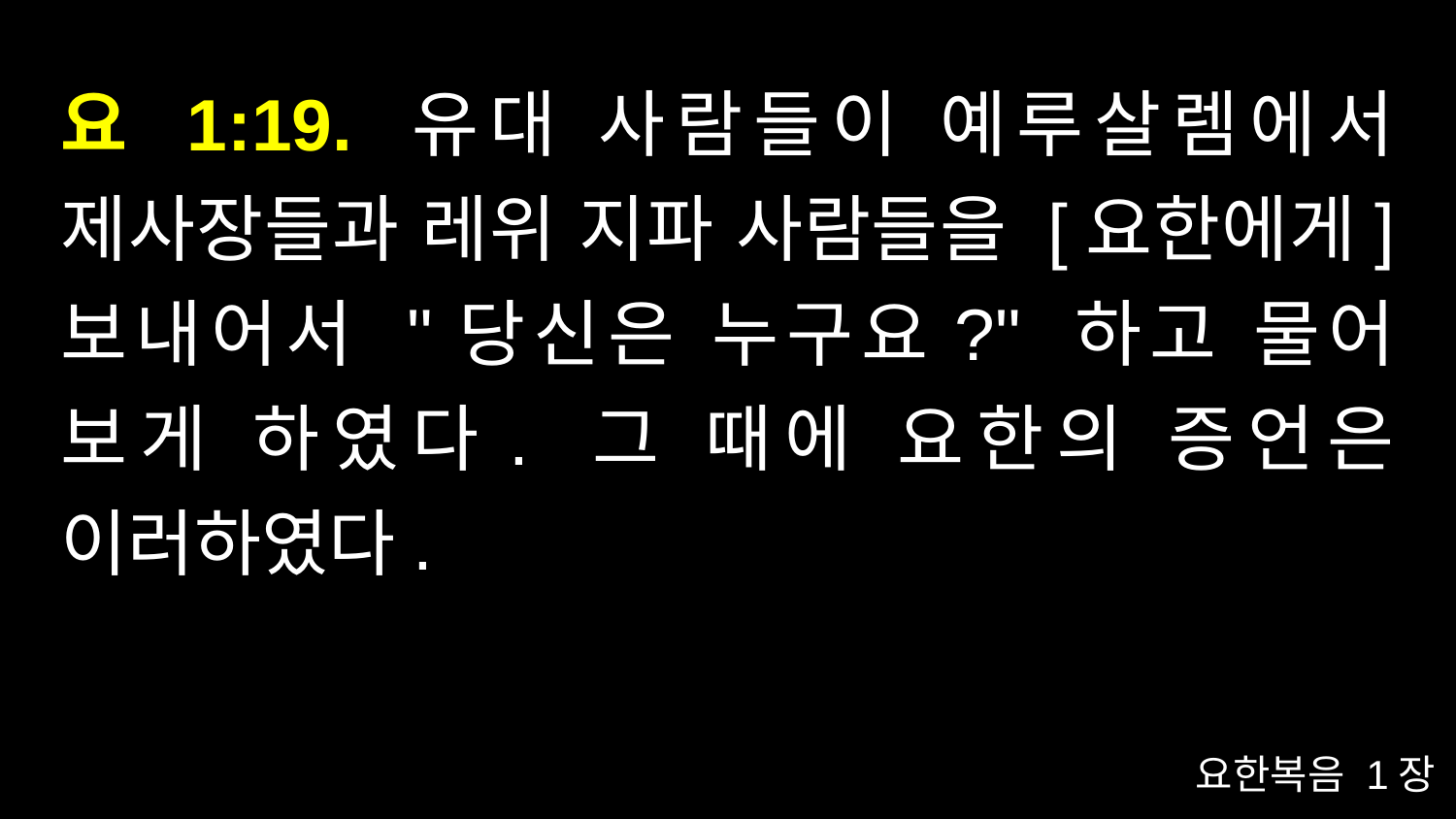

# 요 1:19. 유대 사람들이 예루살렘에서 제사장들과 레위 지파 사람들을 [요한에게] 보내어서 "당신은 누구요?" 하고 물어 보게 하였다. 그 때에 요한의 증언은 이러하였다.
요한복음 1장